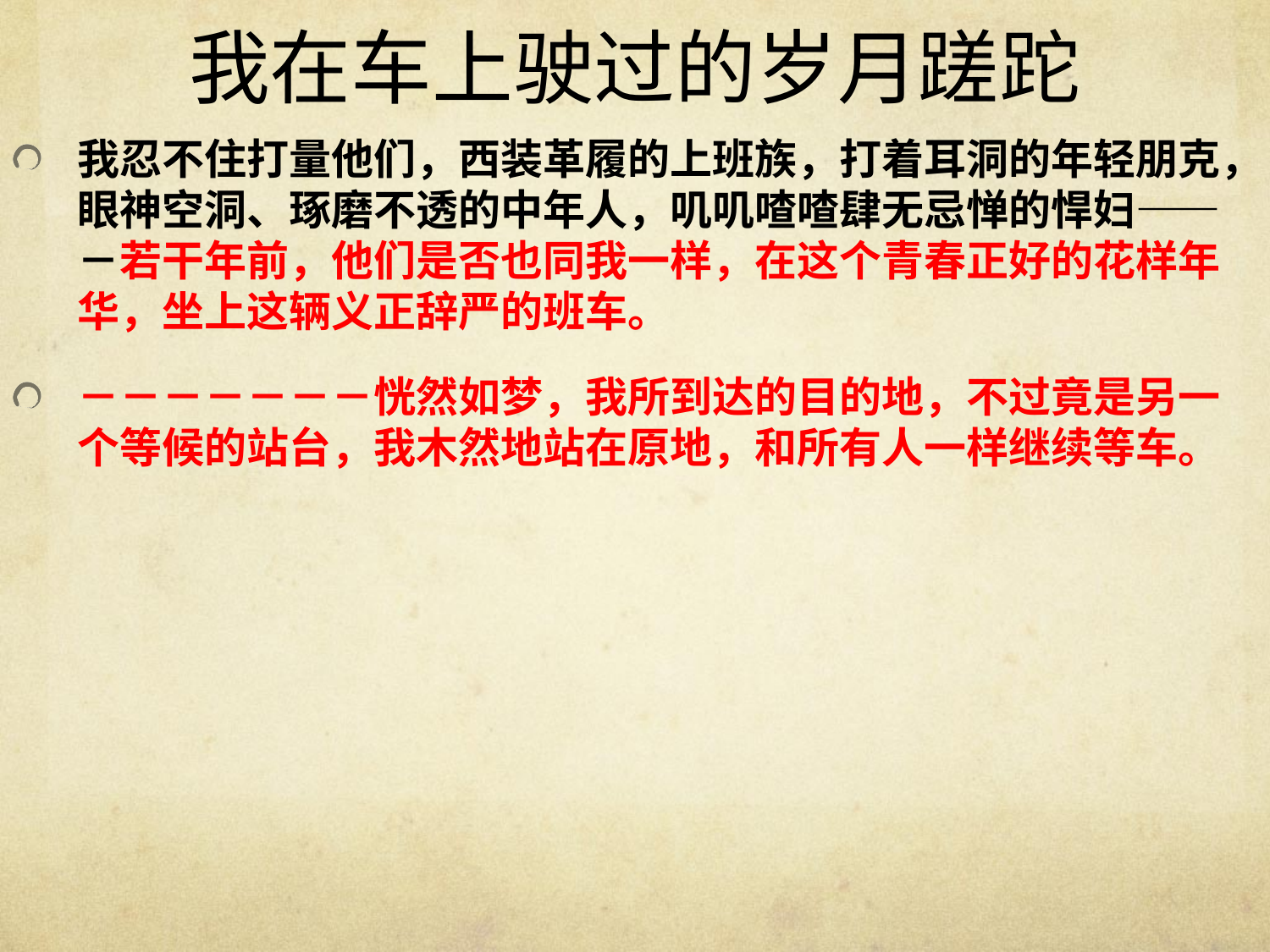

# 我在车上驶过的岁月蹉跎
我忍不住打量他们，西装革履的上班族，打着耳洞的年轻朋克，眼神空洞、琢磨不透的中年人，叽叽喳喳肆无忌惮的悍妇——－若干年前，他们是否也同我一样，在这个青春正好的花样年华，坐上这辆义正辞严的班车。
－－－－－－－恍然如梦，我所到达的目的地，不过竟是另一个等候的站台，我木然地站在原地，和所有人一样继续等车。